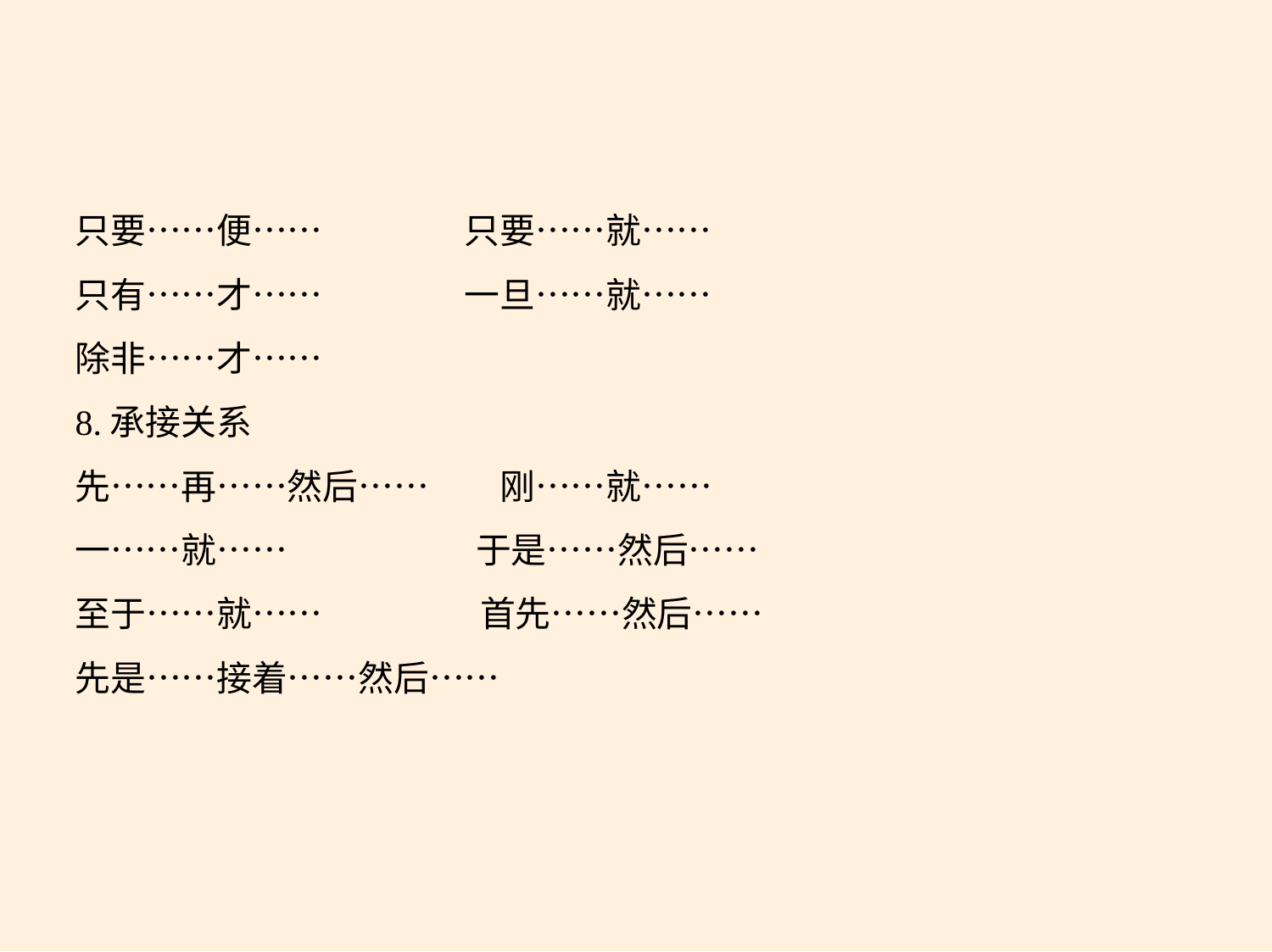

只要……便……　　         只要……就……
只有……才……　　         一旦……就……
除非……才……
8.承接关系
先……再……然后……　　刚……就……
一……就……　　               于是……然后……
至于……就……　　           首先……然后……
先是……接着……然后……